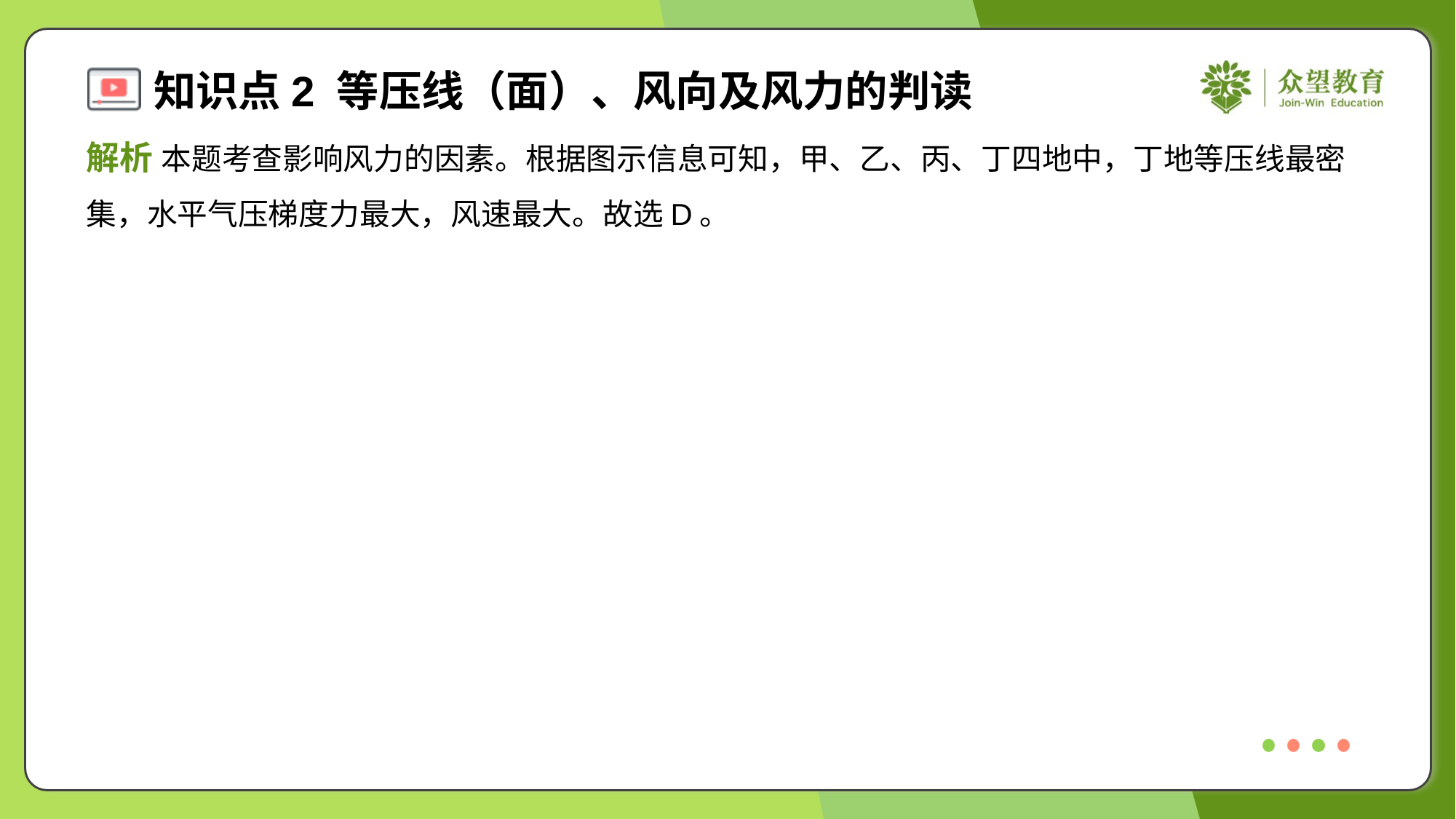

解析 本题考查影响风力的因素。根据图示信息可知，甲、乙、丙、丁四地中，丁地等压线最密
集，水平气压梯度力最大，风速最大。故选D。